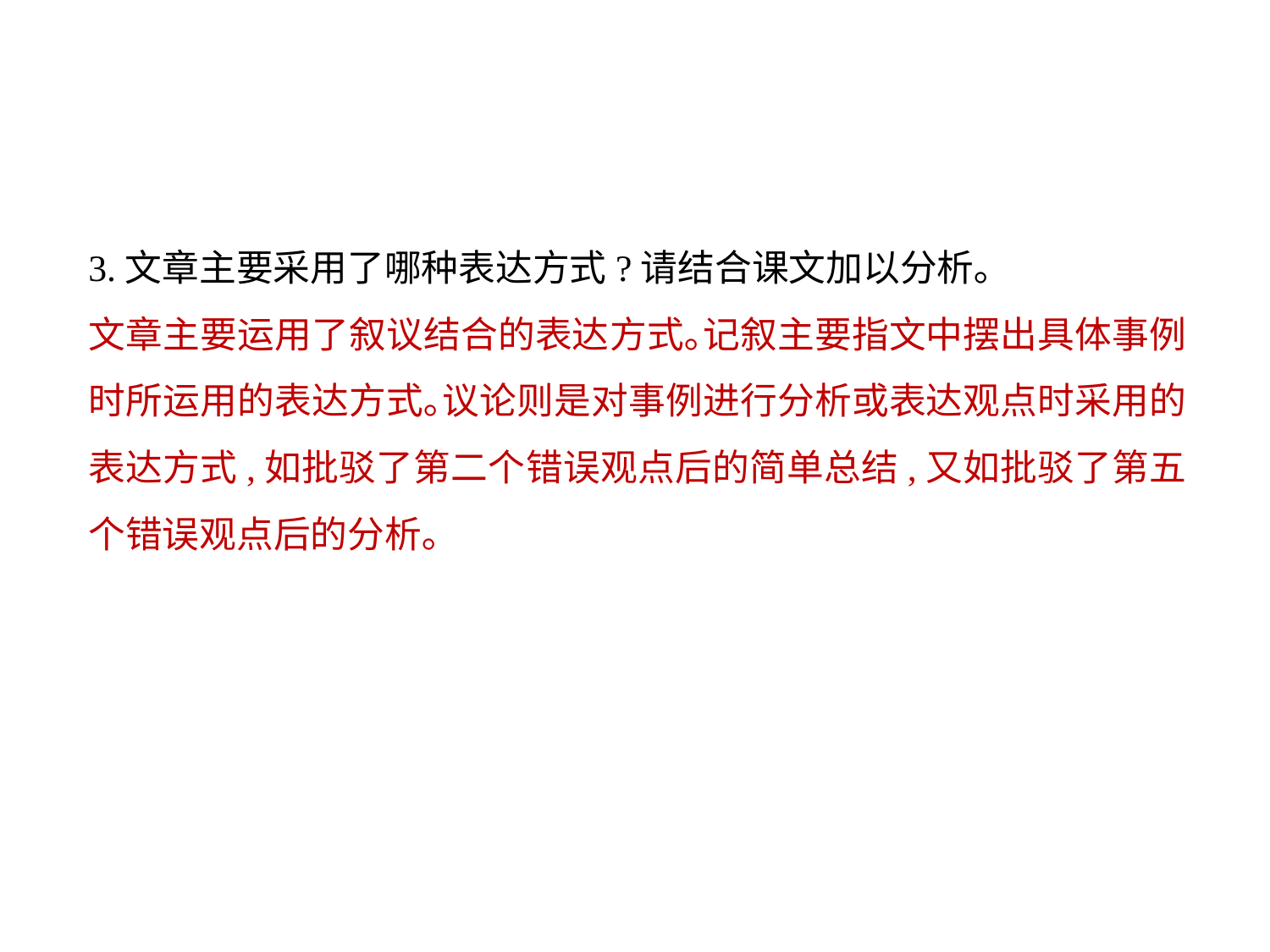

3.文章主要采用了哪种表达方式?请结合课文加以分析｡
文章主要运用了叙议结合的表达方式｡记叙主要指文中摆出具体事例时所运用的表达方式｡议论则是对事例进行分析或表达观点时采用的表达方式,如批驳了第二个错误观点后的简单总结,又如批驳了第五个错误观点后的分析｡